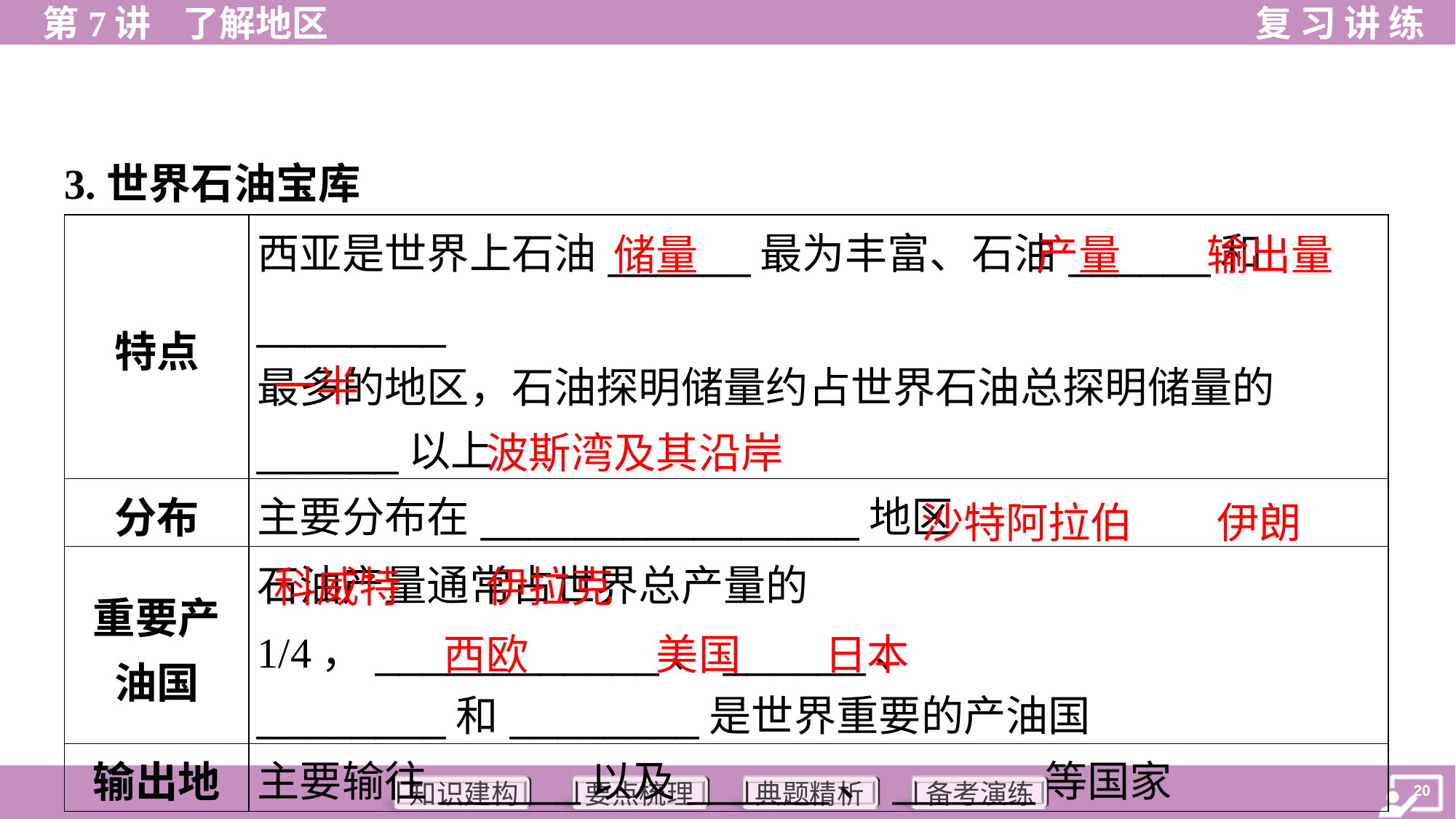

3.世界石油宝库
| 特点 | 西亚是世界上石油\_\_\_\_\_\_最为丰富、石油\_\_\_\_\_\_和\_\_\_\_\_\_\_\_ 最多的地区，石油探明储量约占世界石油总探明储量的 \_\_\_\_\_\_以上 |
| --- | --- |
| 分布 | 主要分布在\_\_\_\_\_\_\_\_\_\_\_\_\_\_\_\_地区 |
| 重要产 油国 | 石油产量通常占世界总产量的1/4，\_\_\_\_\_\_\_\_\_\_\_\_、\_\_\_\_\_\_、 \_\_\_\_\_\_\_\_和\_\_\_\_\_\_\_\_是世界重要的产油国 |
| 输出地 | 主要输往\_\_\_\_\_\_以及\_\_\_\_\_\_、\_\_\_\_\_\_等国家 |
储量
产量
输出量
一半
波斯湾及其沿岸
沙特阿拉伯
伊朗
科威特
伊拉克
西欧
美国
日本